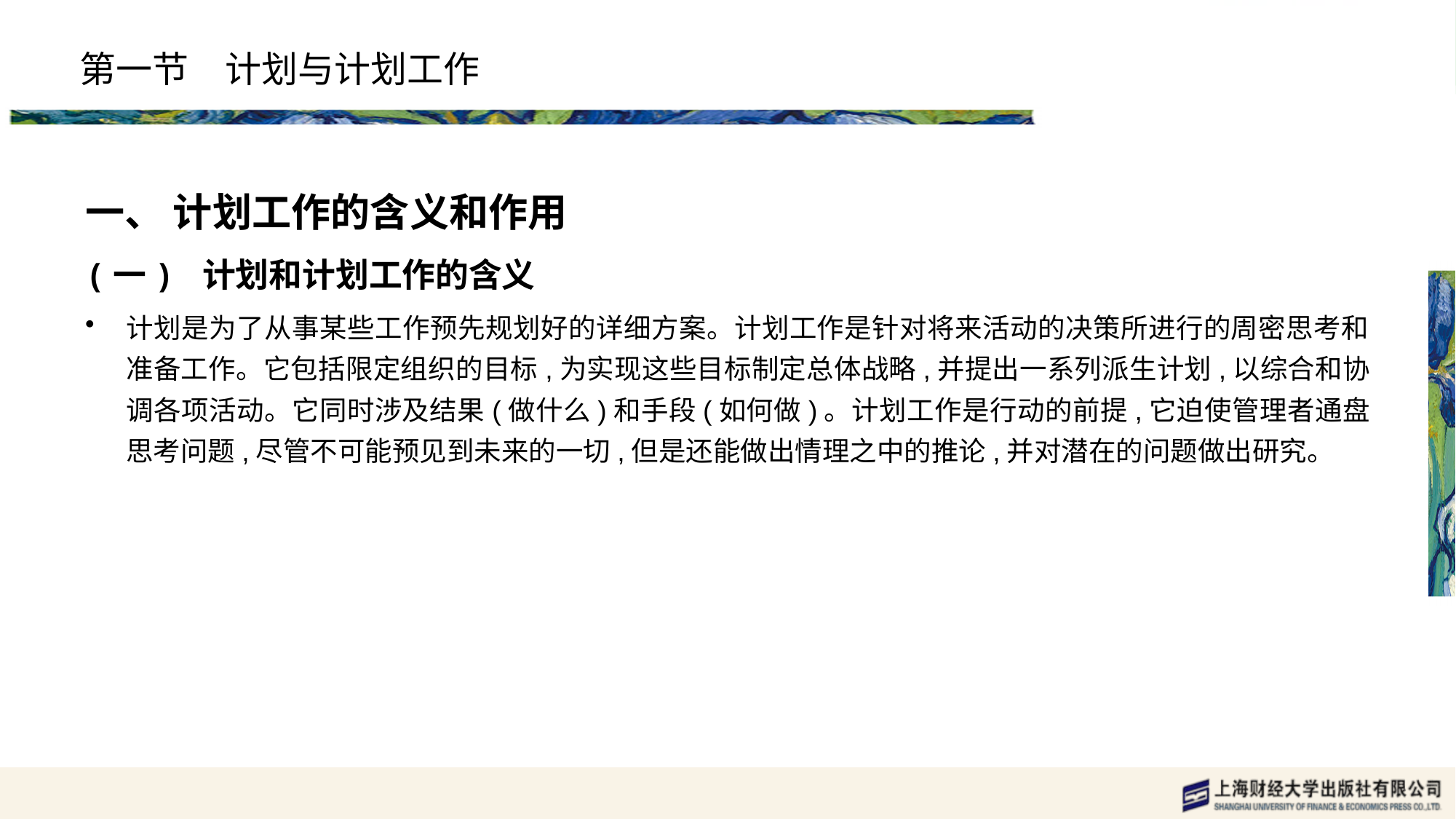

# 第一节　计划与计划工作
一、 计划工作的含义和作用
(一) 计划和计划工作的含义
计划是为了从事某些工作预先规划好的详细方案。计划工作是针对将来活动的决策所进行的周密思考和准备工作。它包括限定组织的目标,为实现这些目标制定总体战略,并提出一系列派生计划,以综合和协调各项活动。它同时涉及结果(做什么)和手段(如何做)。计划工作是行动的前提,它迫使管理者通盘思考问题,尽管不可能预见到未来的一切,但是还能做出情理之中的推论,并对潜在的问题做出研究。